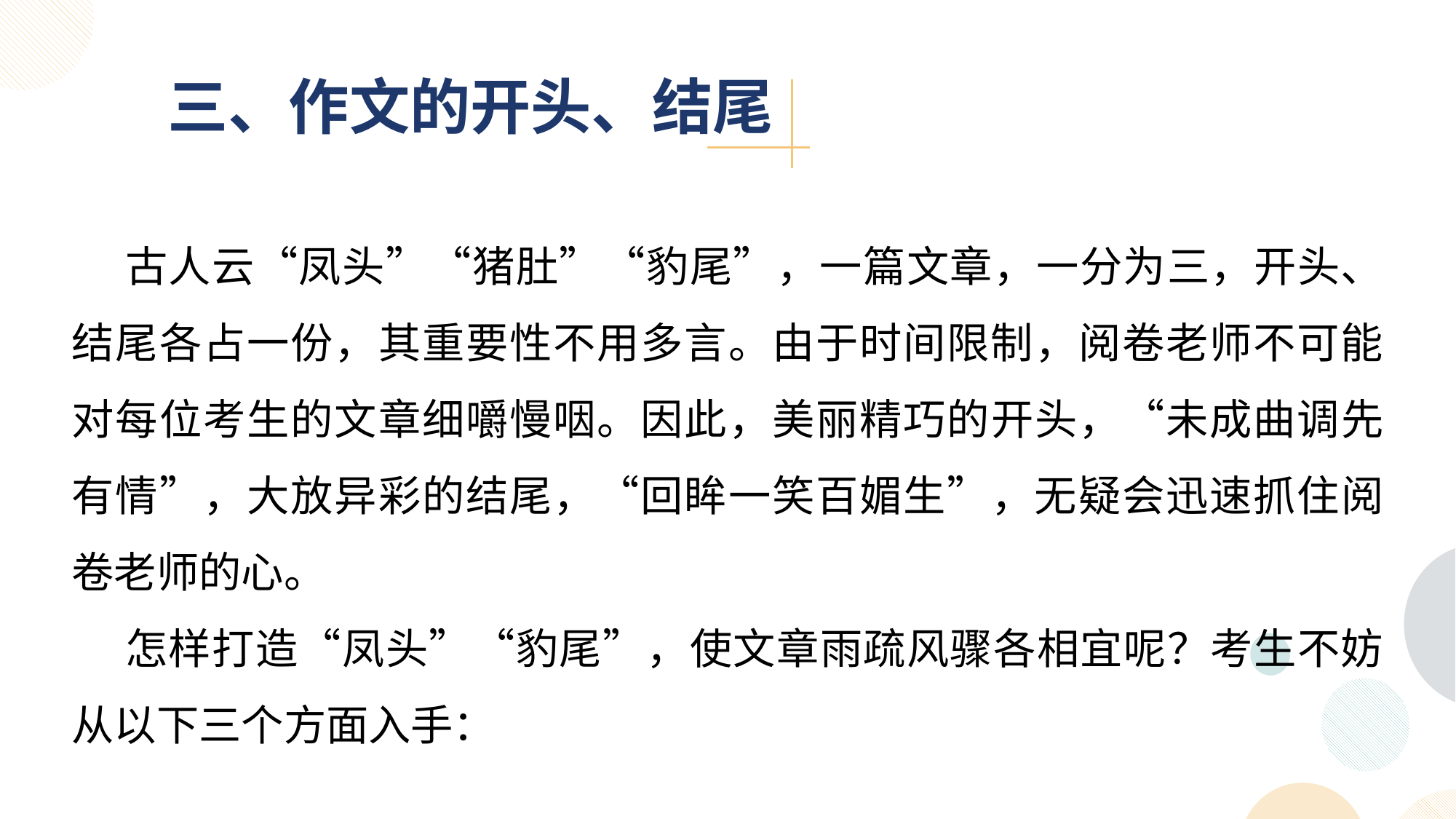

三、作文的开头、结尾
    古人云“凤头”“猪肚”“豹尾”，一篇文章，一分为三，开头、结尾各占一份，其重要性不用多言。由于时间限制，阅卷老师不可能对每位考生的文章细嚼慢咽。因此，美丽精巧的开头，“未成曲调先有情”，大放异彩的结尾，“回眸一笑百媚生”，无疑会迅速抓住阅卷老师的心。
    怎样打造“凤头”“豹尾”，使文章雨疏风骤各相宜呢？考生不妨从以下三个方面入手：